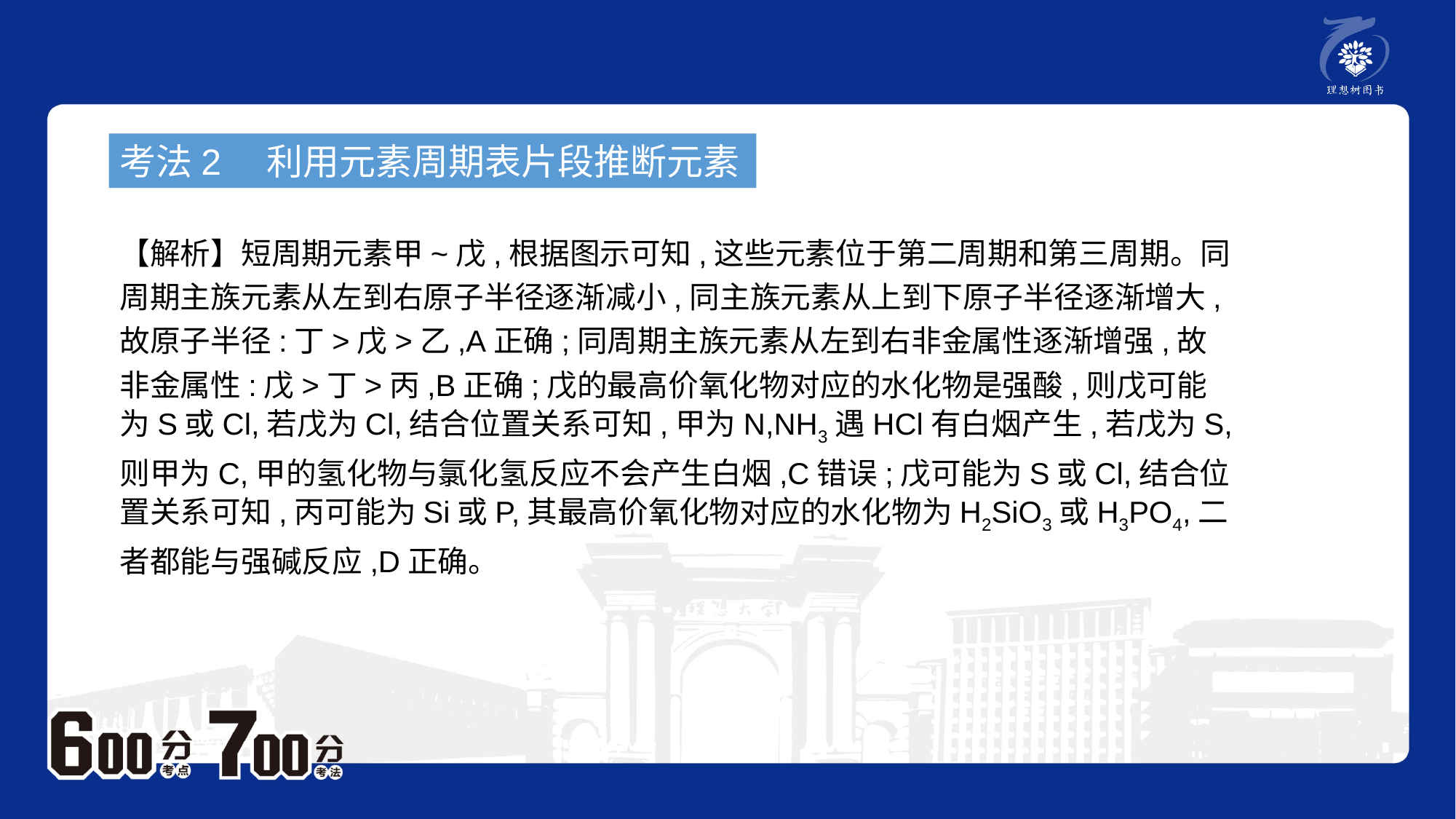

考法2　利用元素周期表片段推断元素
【解析】短周期元素甲~戊,根据图示可知,这些元素位于第二周期和第三周期。同周期主族元素从左到右原子半径逐渐减小,同主族元素从上到下原子半径逐渐增大,故原子半径:丁>戊>乙,A正确;同周期主族元素从左到右非金属性逐渐增强,故非金属性:戊>丁>丙,B正确;戊的最高价氧化物对应的水化物是强酸,则戊可能为S或Cl,若戊为Cl,结合位置关系可知,甲为N,NH3遇HCl有白烟产生,若戊为S,则甲为C,甲的氢化物与氯化氢反应不会产生白烟,C错误;戊可能为S或Cl,结合位置关系可知,丙可能为Si或P,其最高价氧化物对应的水化物为H2SiO3或H3PO4,二者都能与强碱反应,D正确。